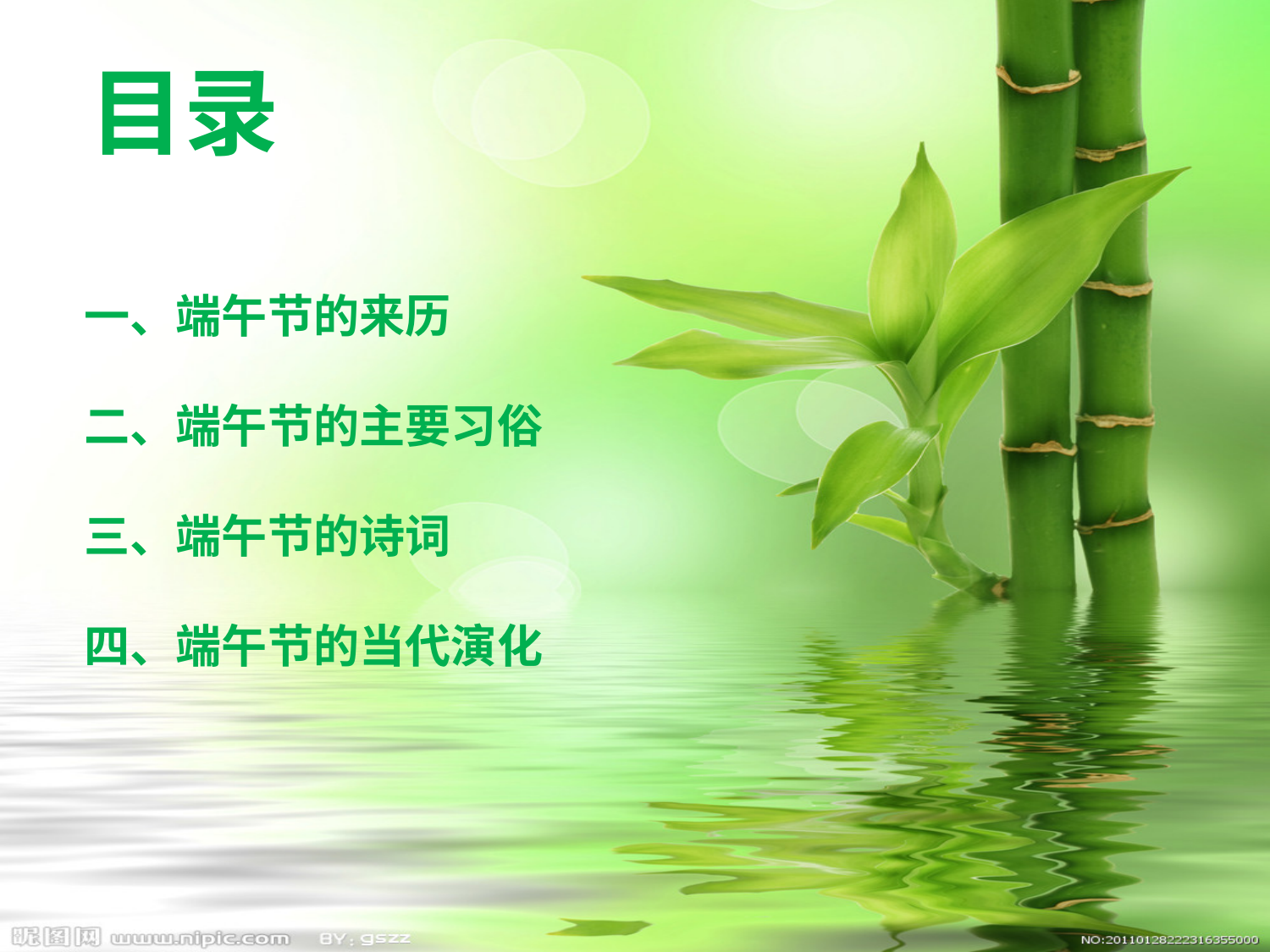

目录
一、端午节的来历
二、端午节的主要习俗
三、端午节的诗词
四、端午节的当代演化